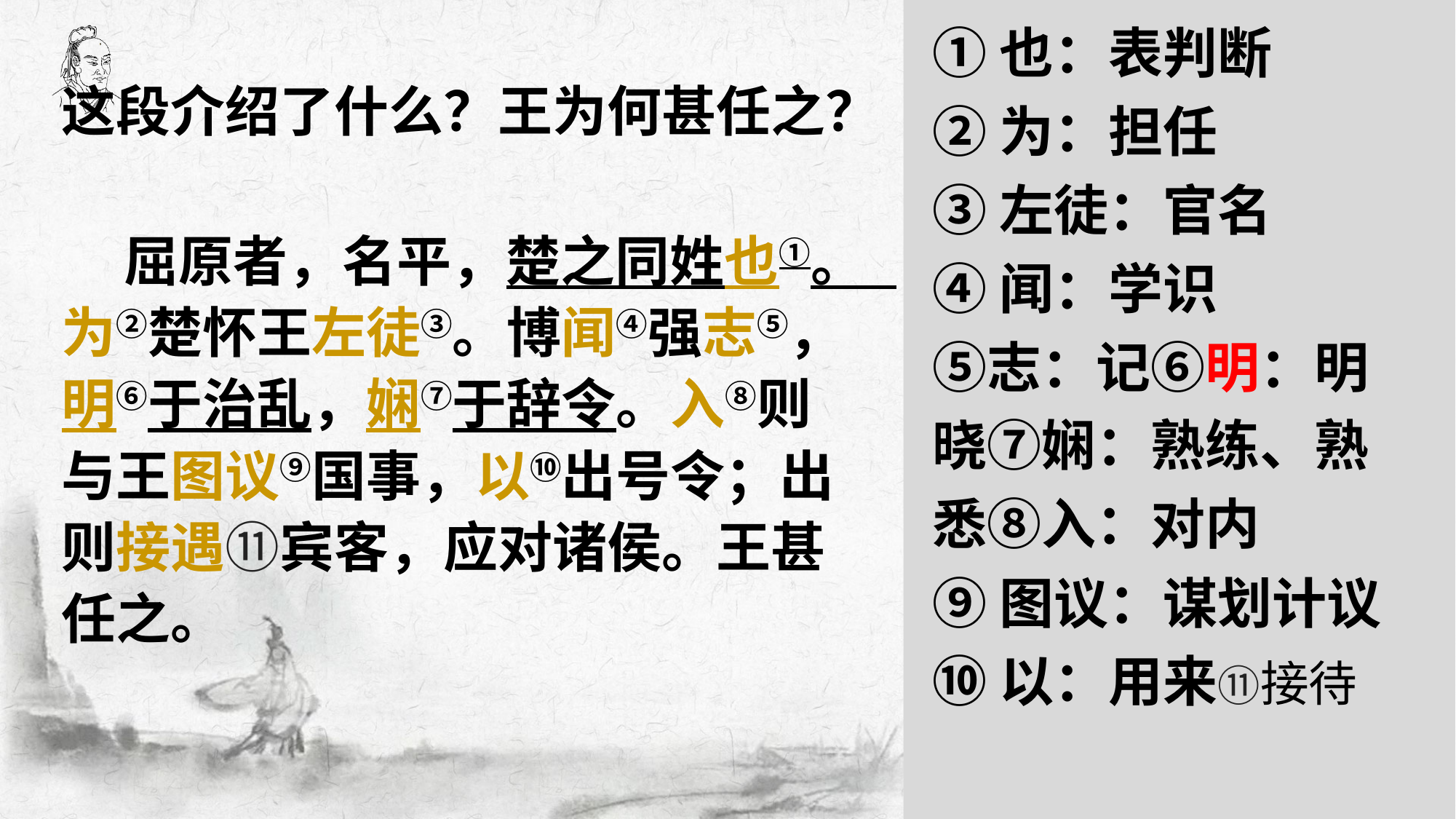

①也：表判断
②为：担任
③左徒：官名
④闻：学识                ⑤志：记⑥明：明晓⑦娴：熟练、熟悉⑧入：对内
⑨图议：谋划计议
⑩以：用来⑪接待
这段介绍了什么？王为何甚任之？
    屈原者，名平，楚之同姓也①。为②楚怀王左徒③。博闻④强志⑤，明⑥于治乱，娴⑦于辞令。入⑧则与王图议⑨国事，以⑩出号令；出则接遇⑪宾客，应对诸侯。王甚任之。